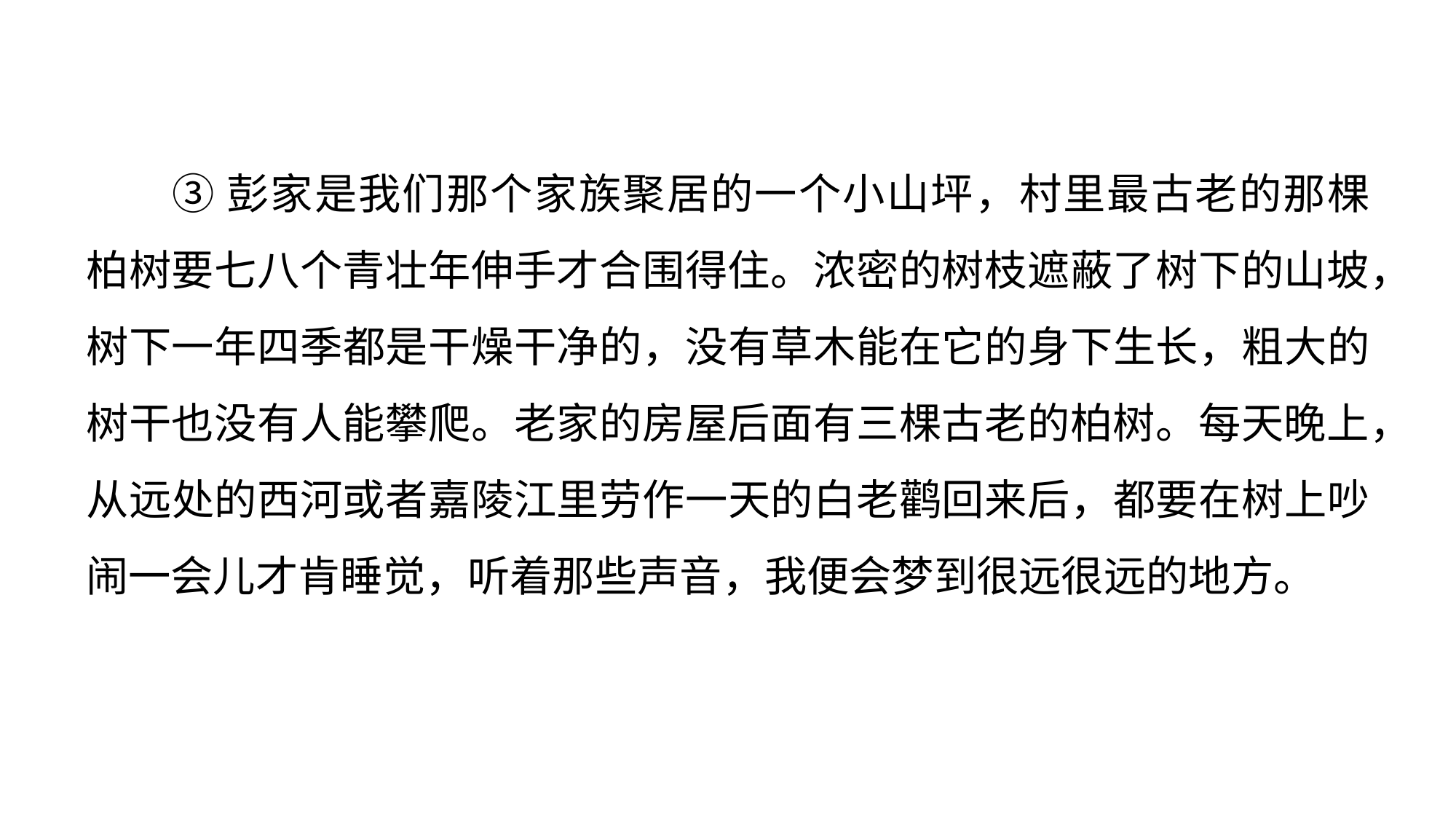

③彭家是我们那个家族聚居的一个小山坪，村里最古老的那棵柏树要七八个青壮年伸手才合围得住。浓密的树枝遮蔽了树下的山坡，树下一年四季都是干燥干净的，没有草木能在它的身下生长，粗大的树干也没有人能攀爬。老家的房屋后面有三棵古老的柏树。每天晚上，从远处的西河或者嘉陵江里劳作一天的白老鹳回来后，都要在树上吵闹一会儿才肯睡觉，听着那些声音，我便会梦到很远很远的地方。